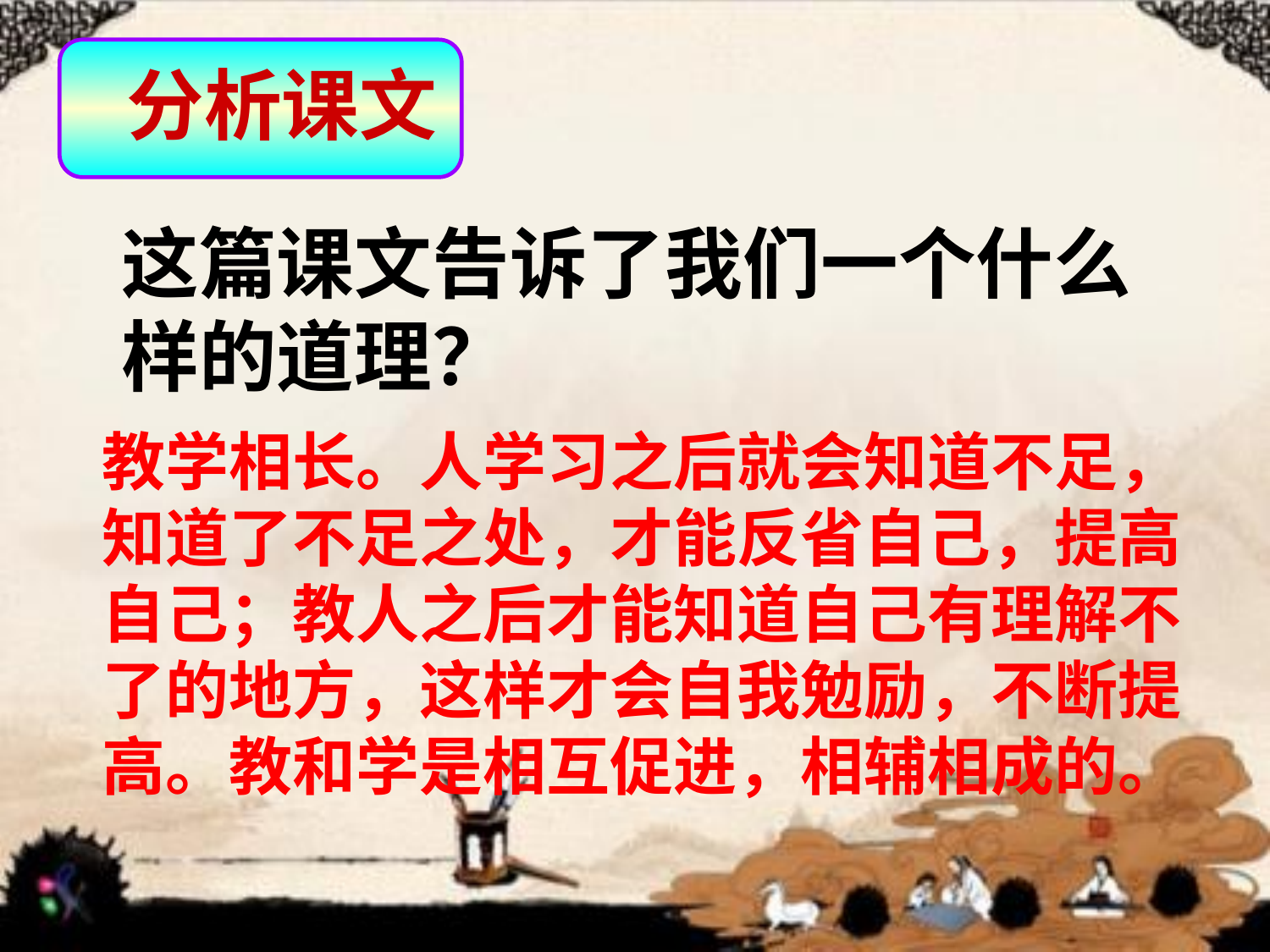

分析课文
这篇课文告诉了我们一个什么样的道理？
教学相长。人学习之后就会知道不足，知道了不足之处，才能反省自己，提高自己；教人之后才能知道自己有理解不了的地方，这样才会自我勉励，不断提高。教和学是相互促进，相辅相成的。